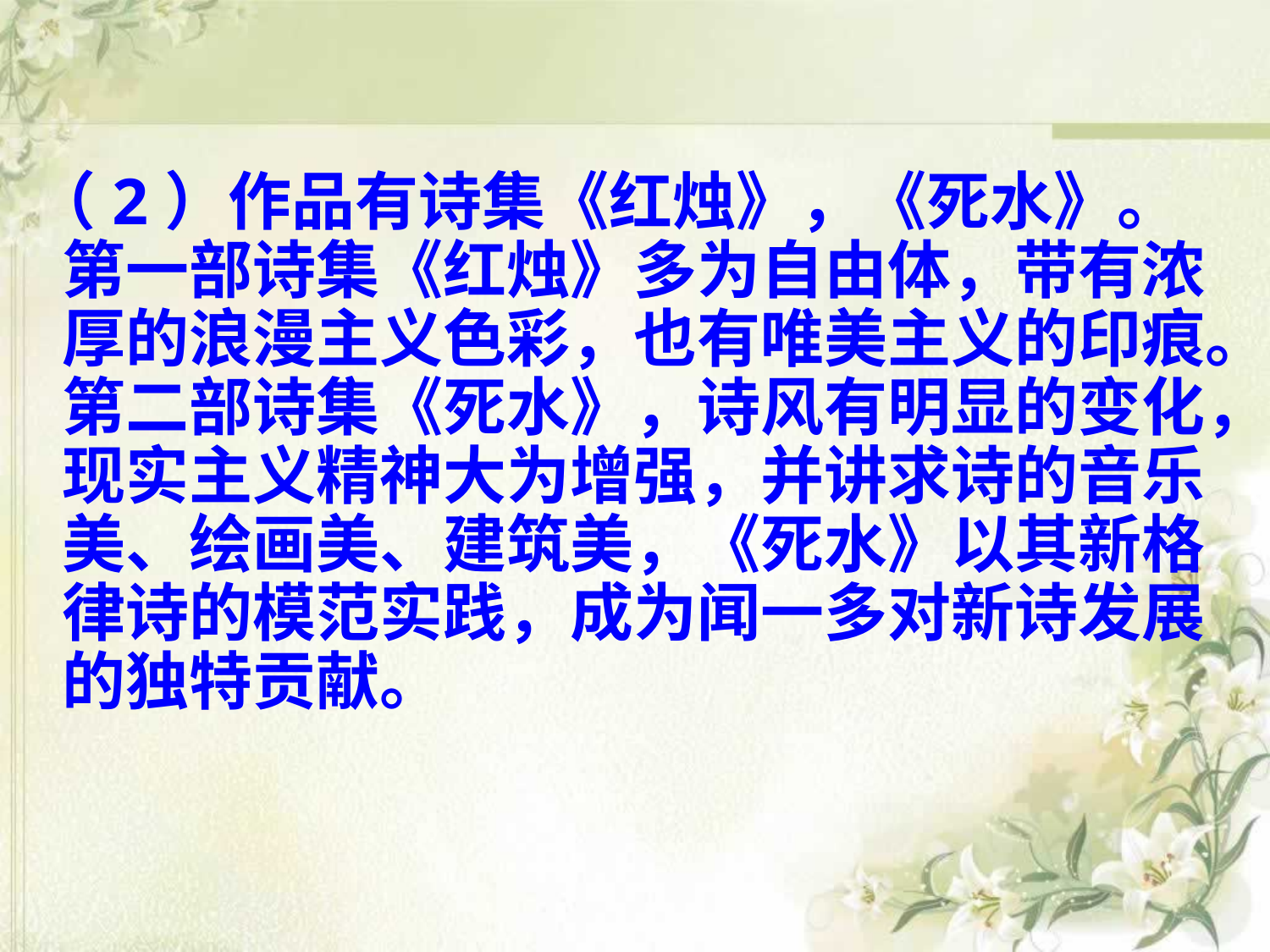

（2）作品有诗集《红烛》，《死水》。第一部诗集《红烛》多为自由体，带有浓厚的浪漫主义色彩，也有唯美主义的印痕。第二部诗集《死水》，诗风有明显的变化，现实主义精神大为增强，并讲求诗的音乐美、绘画美、建筑美，《死水》以其新格律诗的模范实践，成为闻一多对新诗发展的独特贡献。